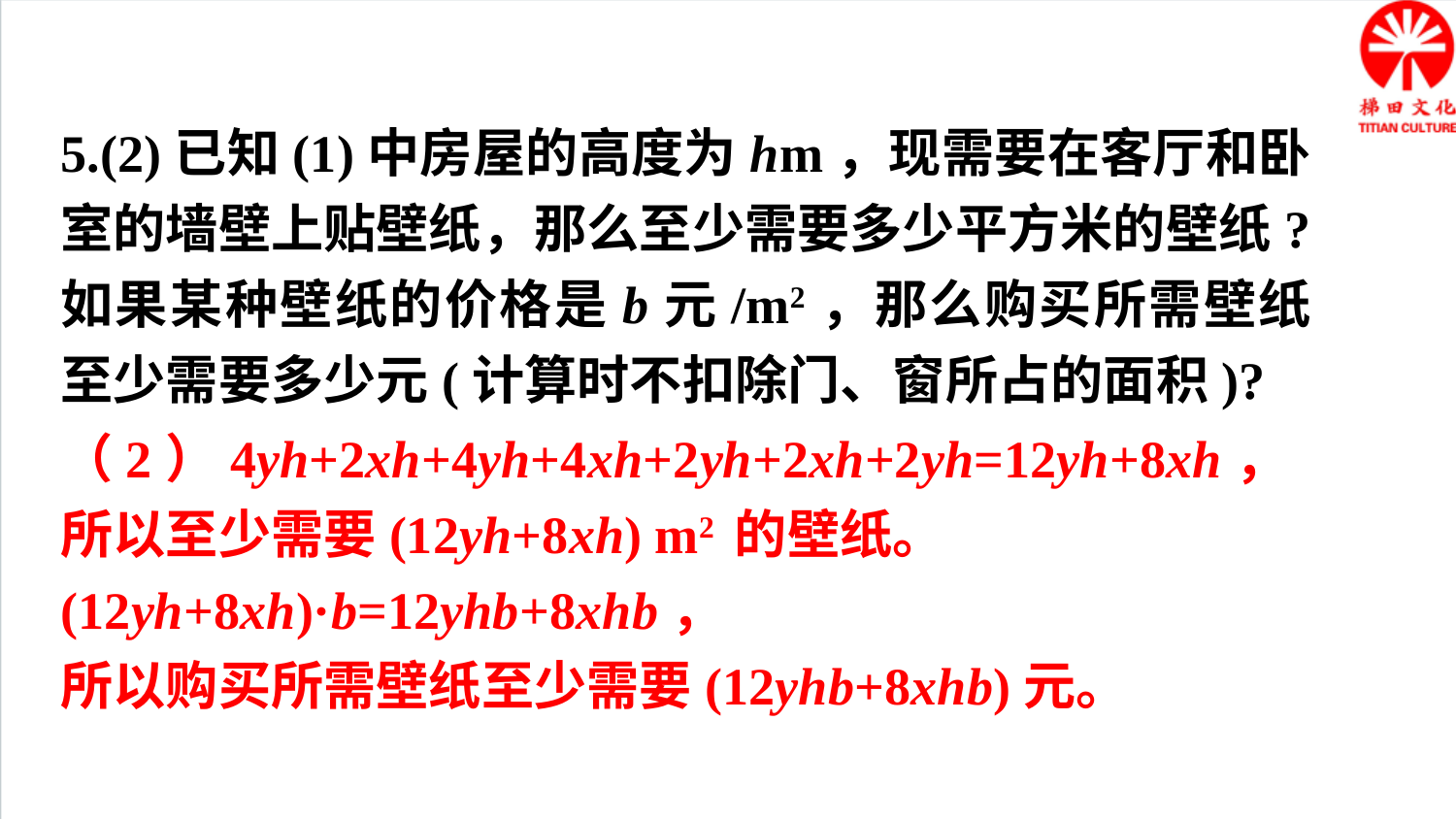

5.(2)已知(1)中房屋的高度为hm，现需要在客厅和卧室的墙壁上贴壁纸，那么至少需要多少平方米的壁纸?如果某种壁纸的价格是b元/m2，那么购买所需壁纸至少需要多少元(计算时不扣除门、窗所占的面积)?
（2）4yh+2xh+4yh+4xh+2yh+2xh+2yh=12yh+8xh，
所以至少需要(12yh+8xh) m2 的壁纸。(12yh+8xh)·b=12yhb+8xhb，
所以购买所需壁纸至少需要(12yhb+8xhb)元。